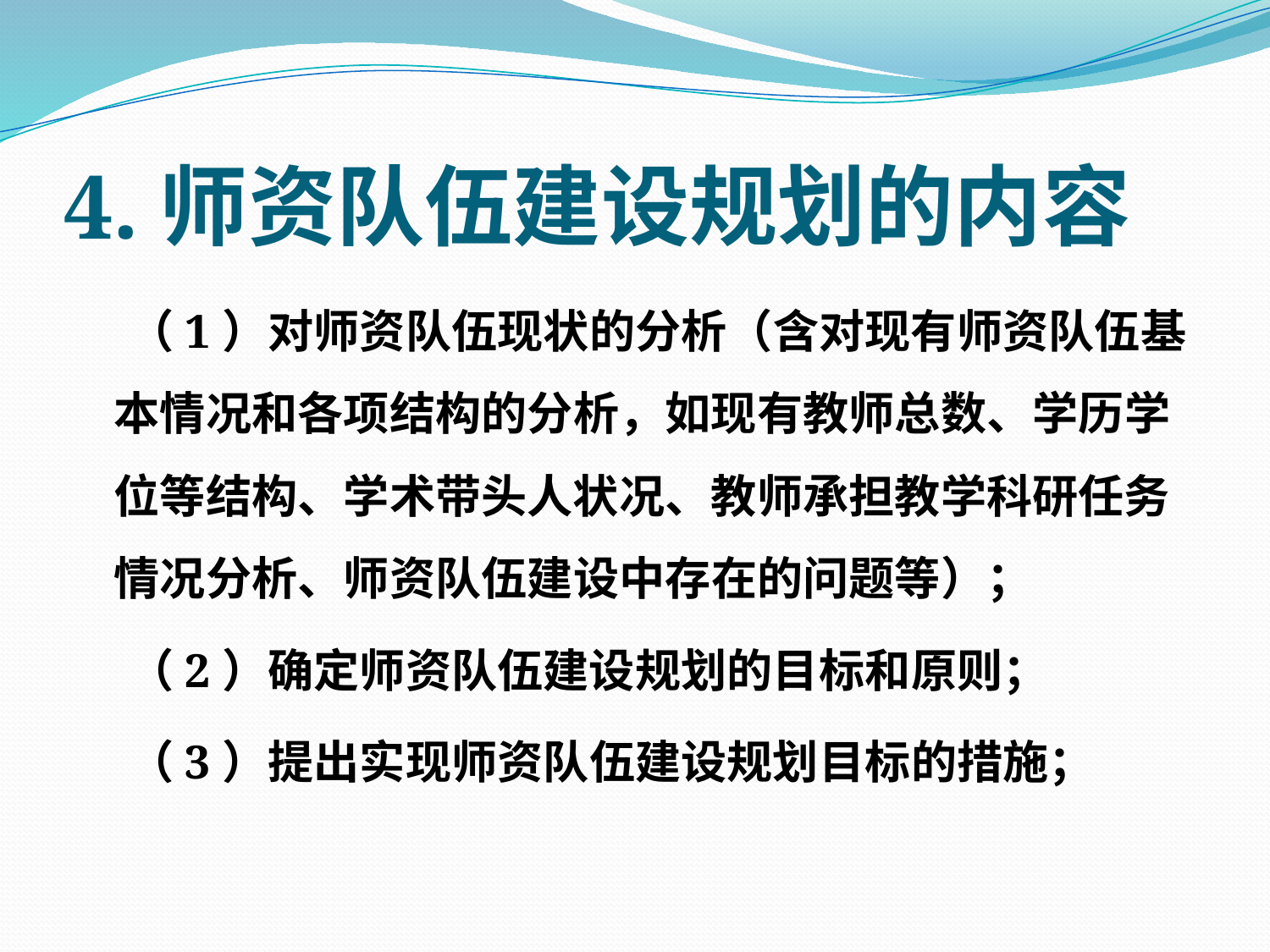

# 4.师资队伍建设规划的内容
    （1）对师资队伍现状的分析（含对现有师资队伍基本情况和各项结构的分析，如现有教师总数、学历学位等结构、学术带头人状况、教师承担教学科研任务情况分析、师资队伍建设中存在的问题等）；
    （2）确定师资队伍建设规划的目标和原则；
    （3）提出实现师资队伍建设规划目标的措施；